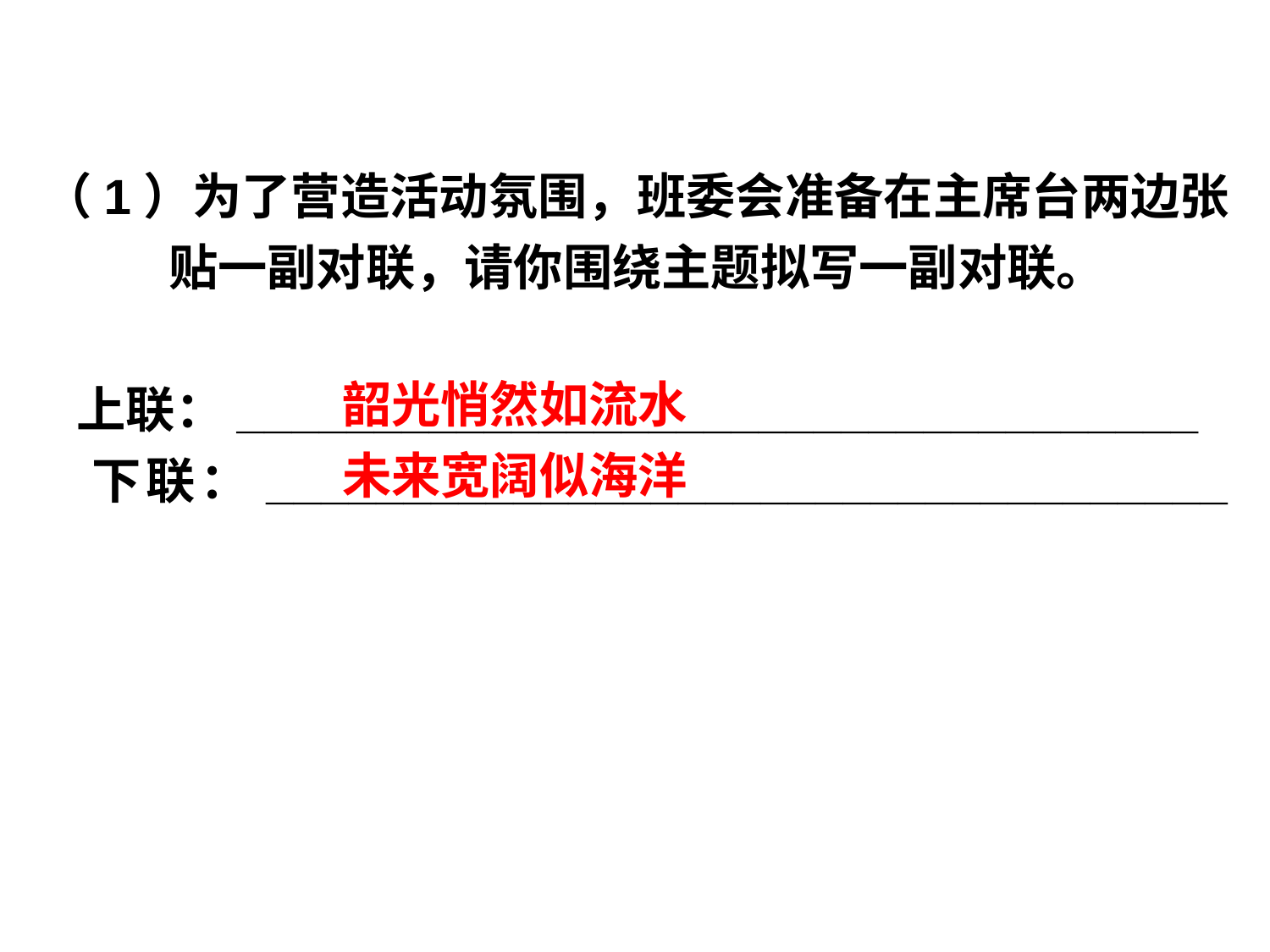

（1）为了营造活动氛围，班委会准备在主席台两边张贴一副对联，请你围绕主题拟写一副对联。

  上联：___________________________________
  下联：___________________________________
韶光悄然如流水
未来宽阔似海洋